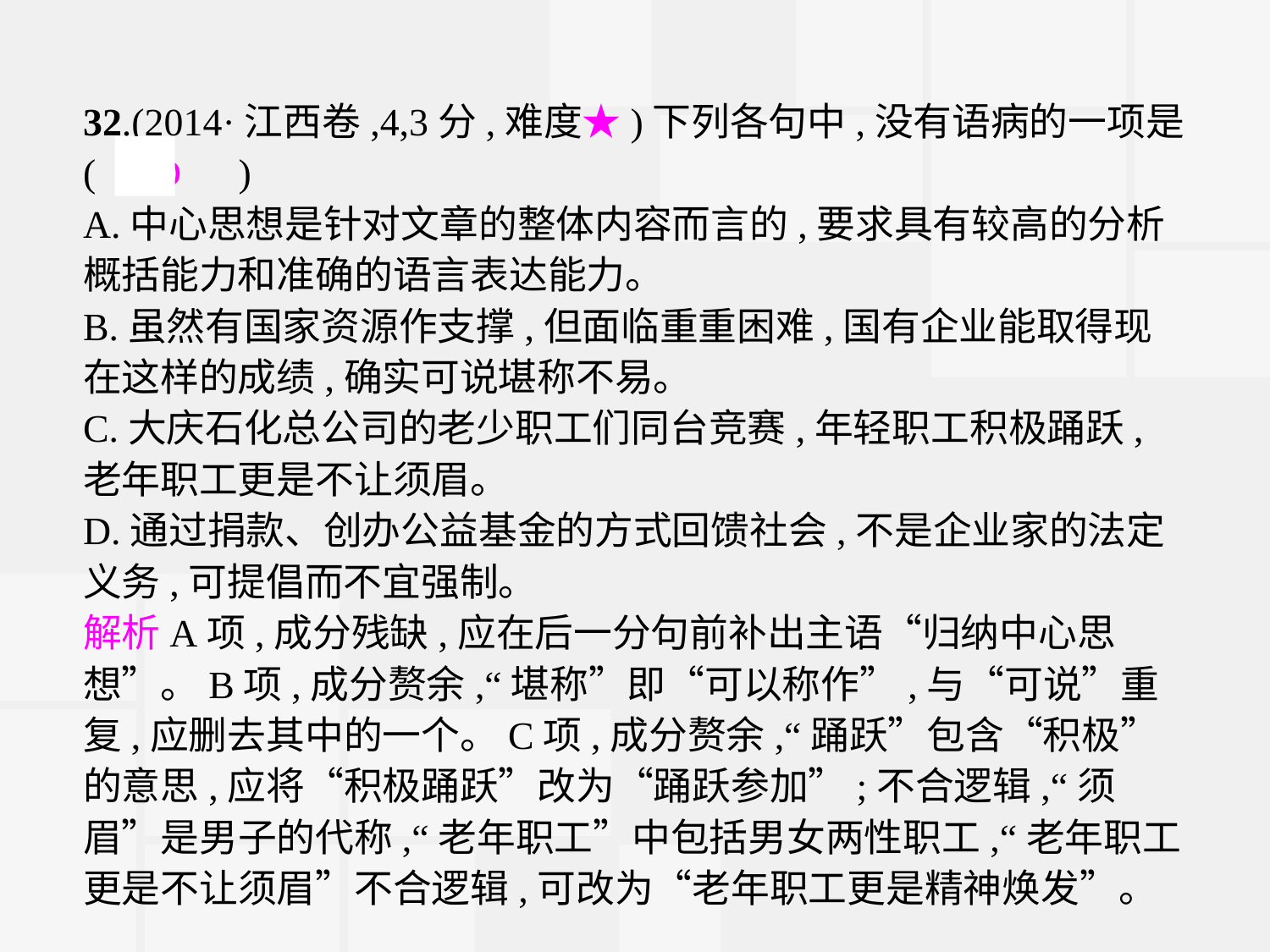

32.(2014·江西卷,4,3分,难度★)下列各句中,没有语病的一项是(　D　)
A.中心思想是针对文章的整体内容而言的,要求具有较高的分析概括能力和准确的语言表达能力。
B.虽然有国家资源作支撑,但面临重重困难,国有企业能取得现在这样的成绩,确实可说堪称不易。
C.大庆石化总公司的老少职工们同台竞赛,年轻职工积极踊跃,老年职工更是不让须眉。
D.通过捐款、创办公益基金的方式回馈社会,不是企业家的法定义务,可提倡而不宜强制。
解析A项,成分残缺,应在后一分句前补出主语“归纳中心思想”。B项,成分赘余,“堪称”即“可以称作”,与“可说”重复,应删去其中的一个。C项,成分赘余,“踊跃”包含“积极”的意思,应将“积极踊跃”改为“踊跃参加”;不合逻辑,“须眉”是男子的代称,“老年职工”中包括男女两性职工,“老年职工更是不让须眉”不合逻辑,可改为“老年职工更是精神焕发”。